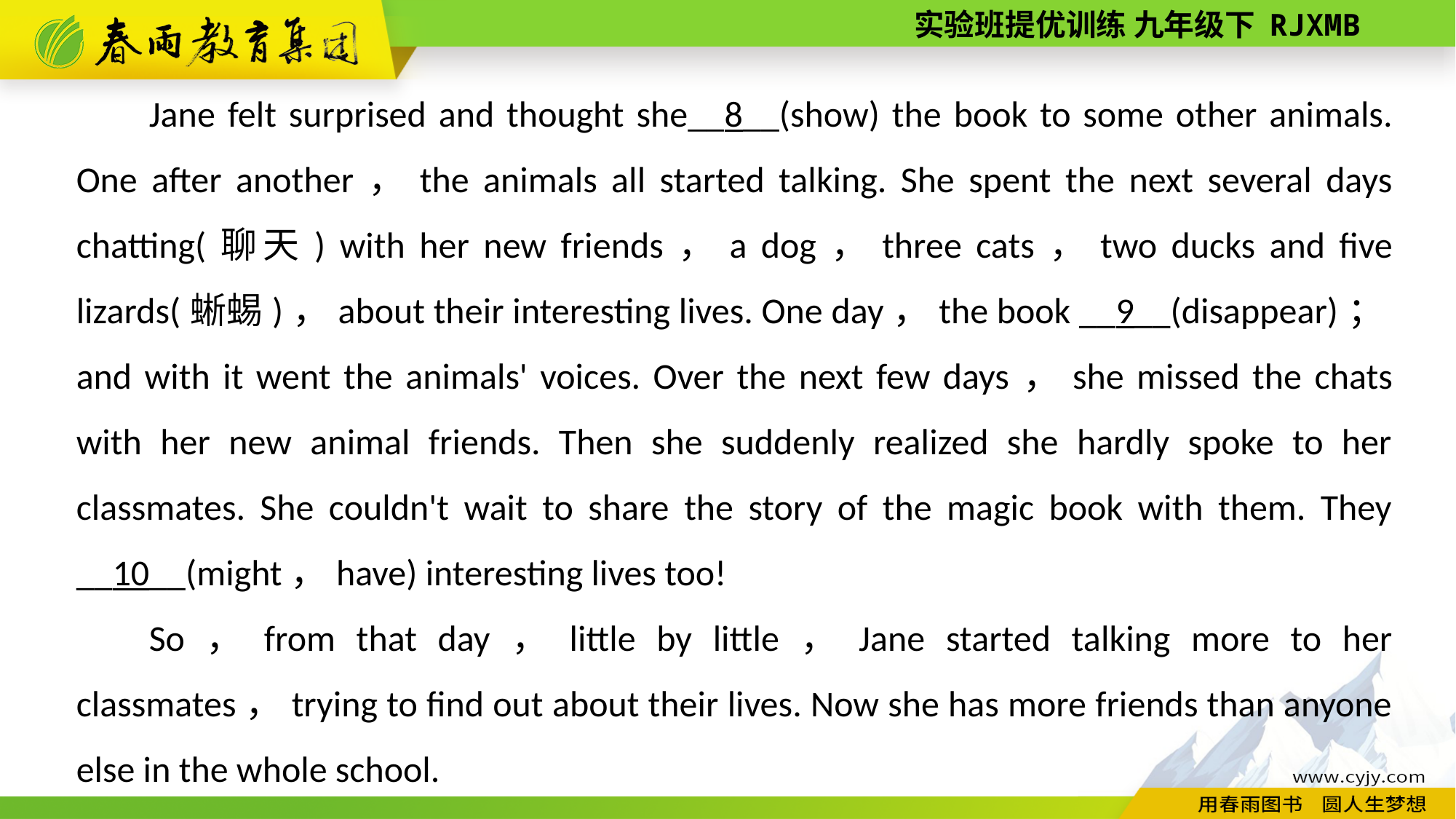

Jane felt surprised and thought she__8__(show) the book to some other animals. One after another，the animals all started talking. She spent the next several days chatting(聊天) with her new friends，a dog，three cats，two ducks and five lizards(蜥蜴)，about their interesting lives. One day，the book __9__(disappear)；and with it went the animals' voices. Over the next few days，she missed the chats with her new animal friends. Then she suddenly realized she hardly spoke to her classmates. She couldn't wait to share the story of the magic book with them. They __10__(might，have) interesting lives too!
So，from that day，little by little，Jane started talking more to her classmates，trying to find out about their lives. Now she has more friends than anyone else in the whole school.